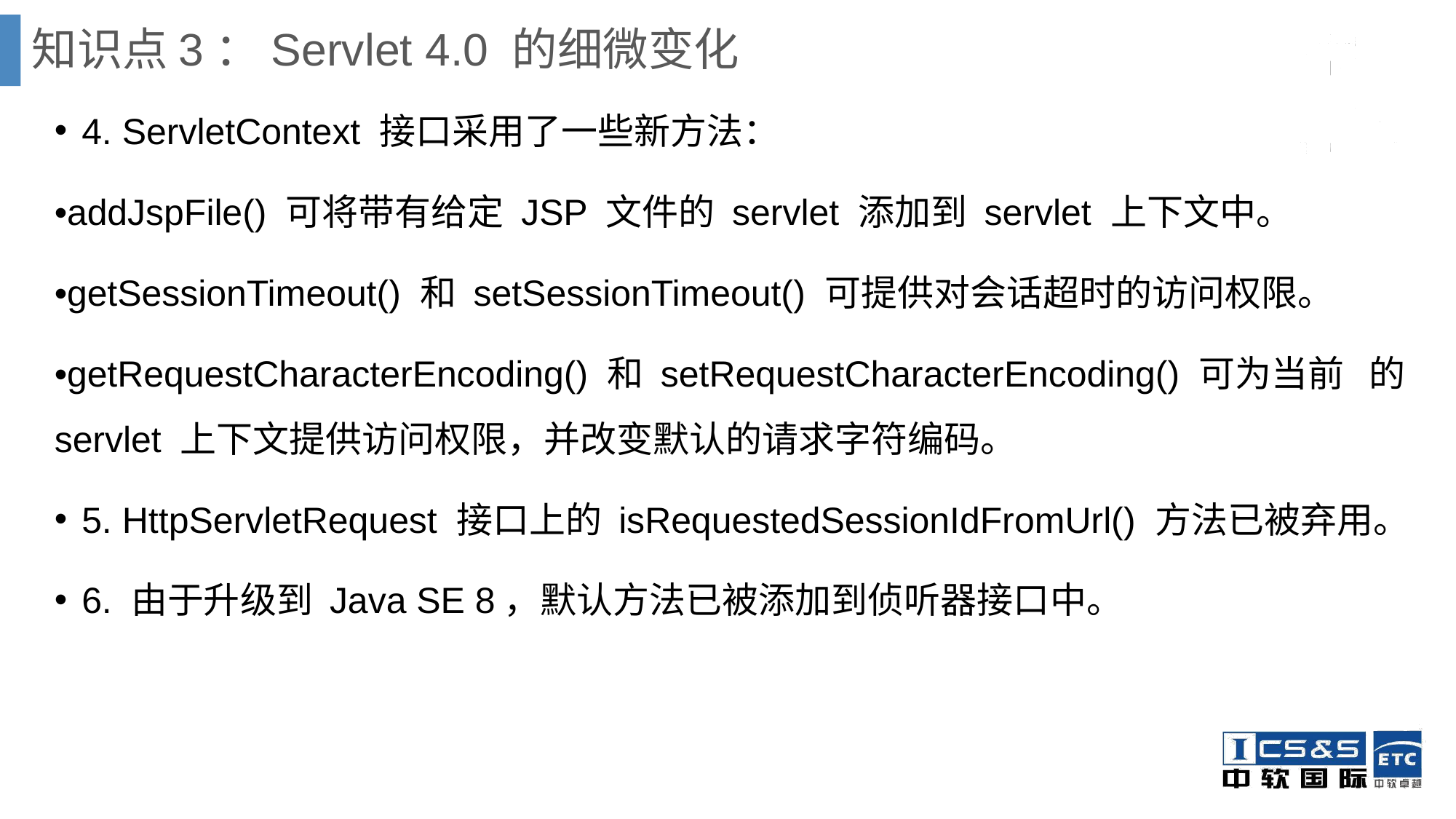

# 知识点3：Servlet 4.0 的细微变化
4. ServletContext 接口采用了一些新方法：
•addJspFile() 可将带有给定 JSP 文件的 servlet 添加到 servlet 上下文中。
•getSessionTimeout() 和 setSessionTimeout() 可提供对会话超时的访问权限。
•getRequestCharacterEncoding() 和 setRequestCharacterEncoding() 可为当前   的servlet 上下文提供访问权限，并改变默认的请求字符编码。
5. HttpServletRequest 接口上的 isRequestedSessionIdFromUrl() 方法已被弃用。
6. 由于升级到 Java SE 8，默认方法已被添加到侦听器接口中。